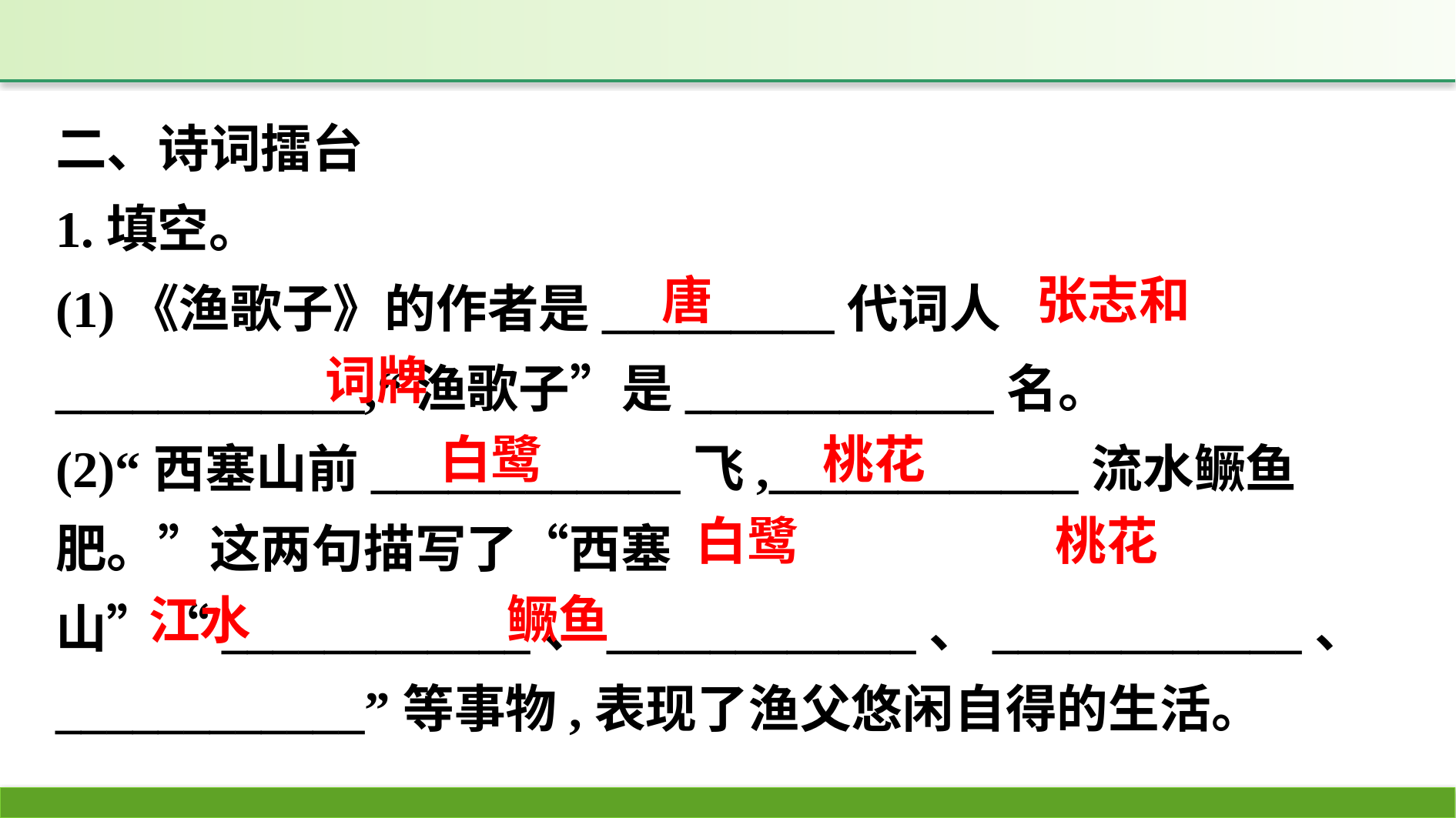

二、诗词擂台
1.填空。
(1)《渔歌子》的作者是_________代词人____________,“渔歌子”是____________名。
(2)“西塞山前____________飞,____________流水鳜鱼肥。”这两句描写了“西塞山”“____________、____________、____________、____________”等事物,表现了渔父悠闲自得的生活。
张志和
唐
词牌
白鹭
桃花
桃花
白鹭
鳜鱼
江水